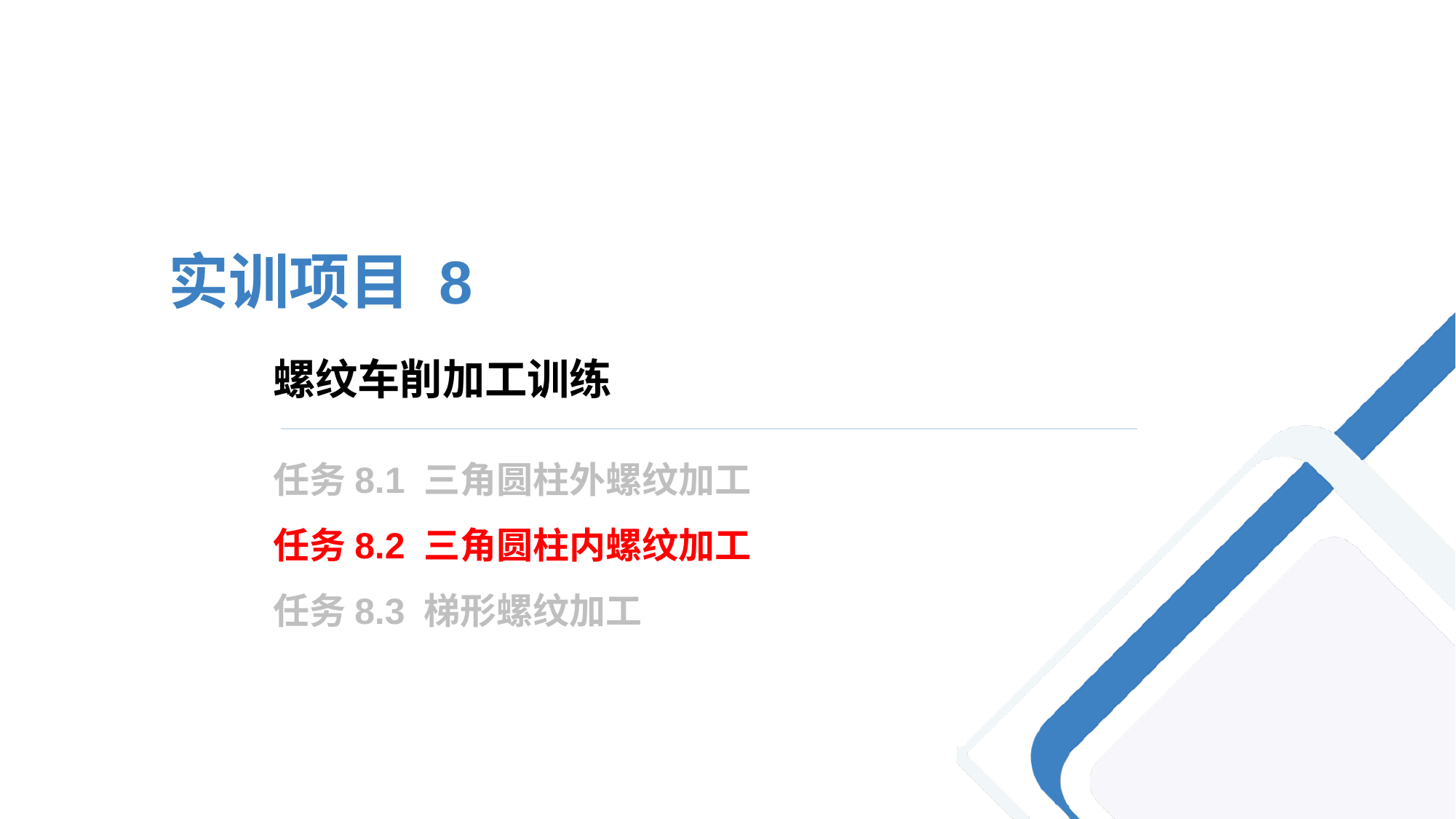

实训项目 8
# 螺纹车削加工训练
任务8.1 三角圆柱外螺纹加工
任务8.2 三角圆柱内螺纹加工
任务8.3 梯形螺纹加工